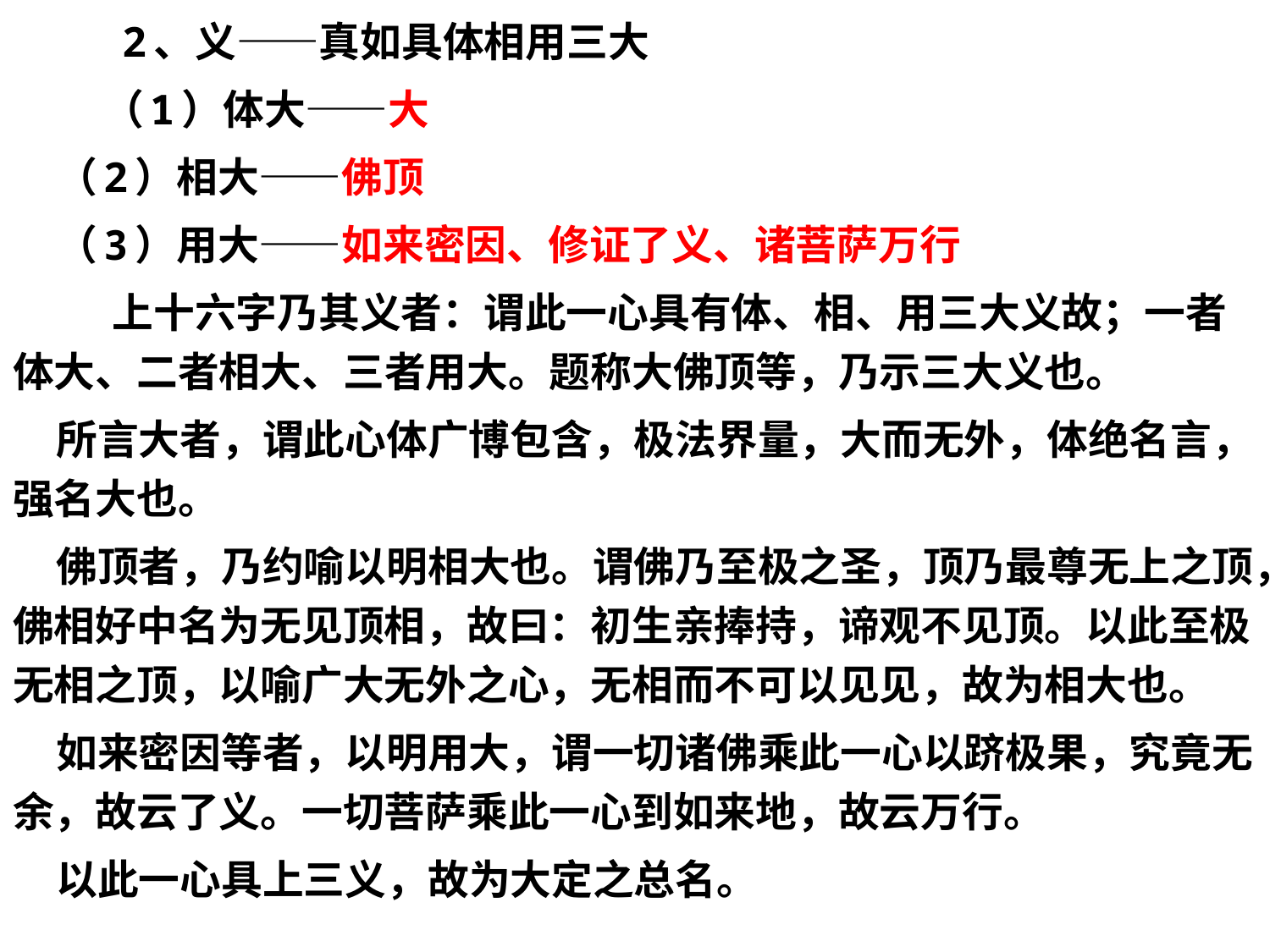

2、义——真如具体相用三大
         （1）体大——大
    （2）相大——佛顶
    （3）用大——如来密因、修证了义、诸菩萨万行
          上十六字乃其义者：谓此一心具有体、相、用三大义故；一者体大、二者相大、三者用大。题称大佛顶等，乃示三大义也。
    所言大者，谓此心体广博包含，极法界量，大而无外，体绝名言，强名大也。
    佛顶者，乃约喻以明相大也。谓佛乃至极之圣，顶乃最尊无上之顶，佛相好中名为无见顶相，故曰：初生亲捧持，谛观不见顶。以此至极无相之顶，以喻广大无外之心，无相而不可以见见，故为相大也。
    如来密因等者，以明用大，谓一切诸佛乘此一心以跻极果，究竟无余，故云了义。一切菩萨乘此一心到如来地，故云万行。
    以此一心具上三义，故为大定之总名。